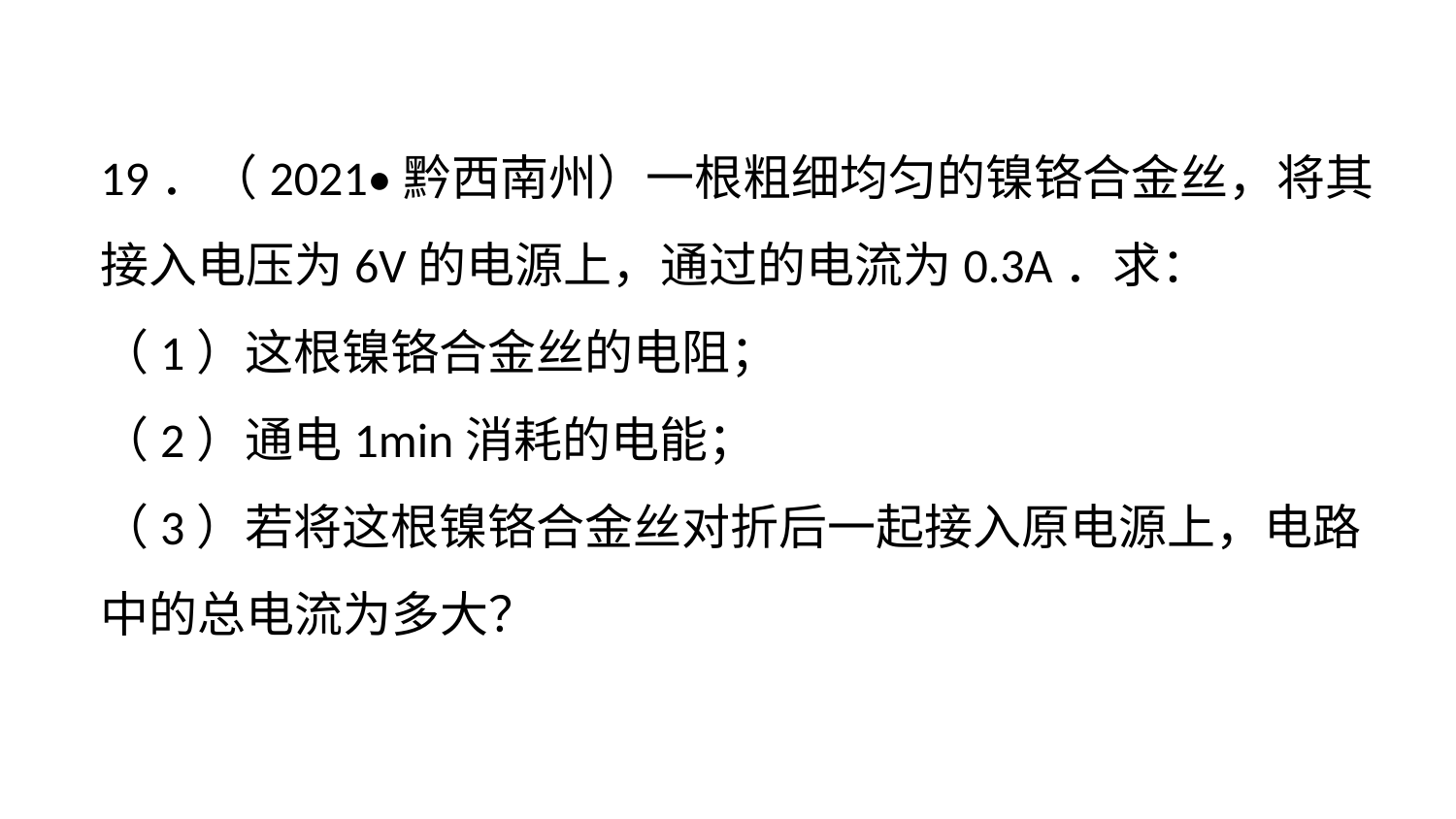

19．（2021•黔西南州）一根粗细均匀的镍铬合金丝，将其接入电压为6V的电源上，通过的电流为0.3A．求：
（1）这根镍铬合金丝的电阻；
（2）通电1min消耗的电能；
（3）若将这根镍铬合金丝对折后一起接入原电源上，电路中的总电流为多大？